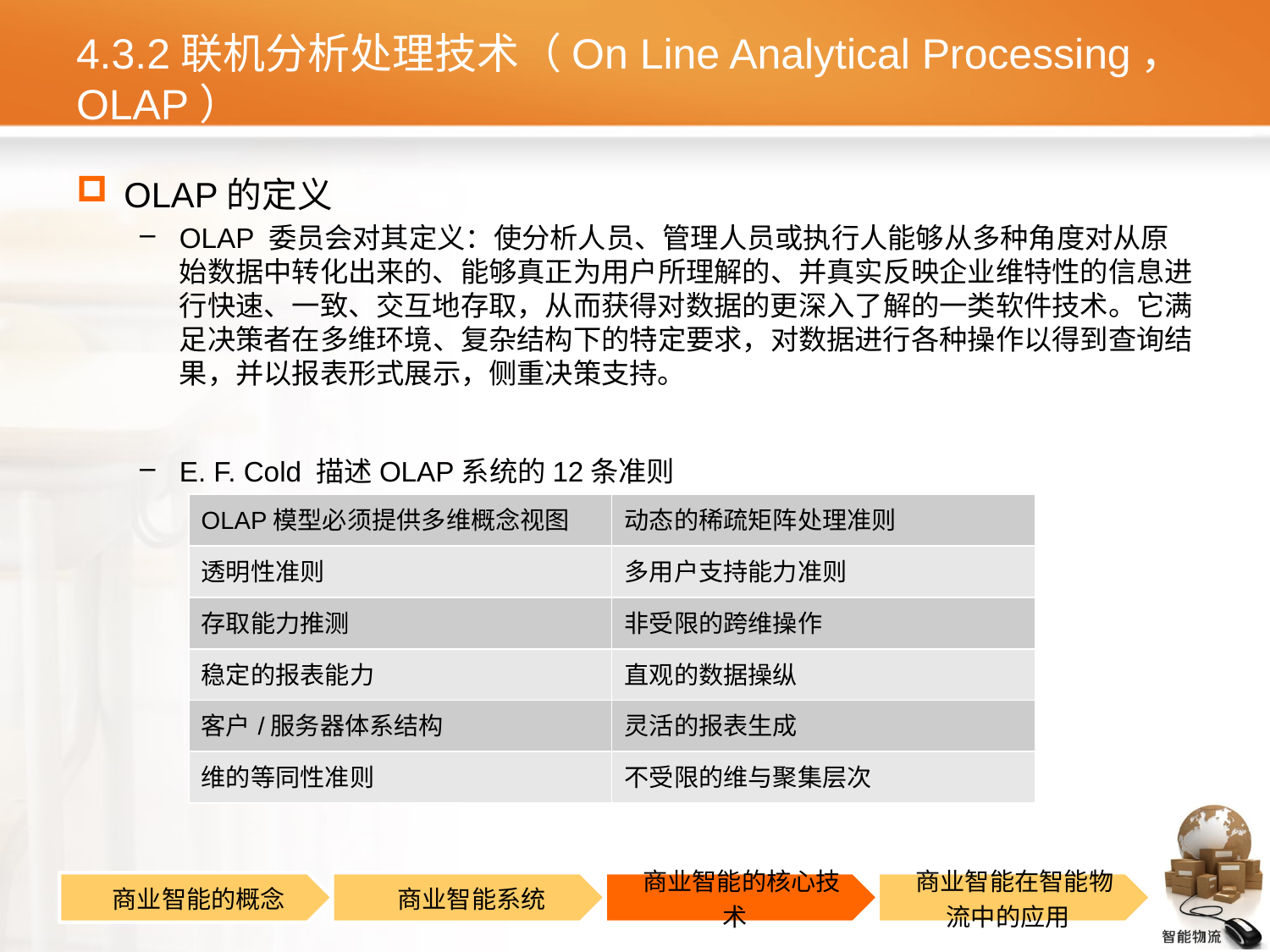

# 4.3.2联机分析处理技术（On Line Analytical Processing，OLAP）
OLAP的定义
OLAP 委员会对其定义：使分析人员、管理人员或执行人能够从多种角度对从原始数据中转化出来的、能够真正为用户所理解的、并真实反映企业维特性的信息进行快速、一致、交互地存取，从而获得对数据的更深入了解的一类软件技术。它满足决策者在多维环境、复杂结构下的特定要求，对数据进行各种操作以得到查询结果，并以报表形式展示，侧重决策支持。

E. F. Cold 描述OLAP系统的12条准则
| OLAP模型必须提供多维概念视图 | 动态的稀疏矩阵处理准则 |
| --- | --- |
| 透明性准则 | 多用户支持能力准则 |
| 存取能力推测 | 非受限的跨维操作 |
| 稳定的报表能力 | 直观的数据操纵 |
| 客户/服务器体系结构 | 灵活的报表生成 |
| 维的等同性准则 | 不受限的维与聚集层次 |